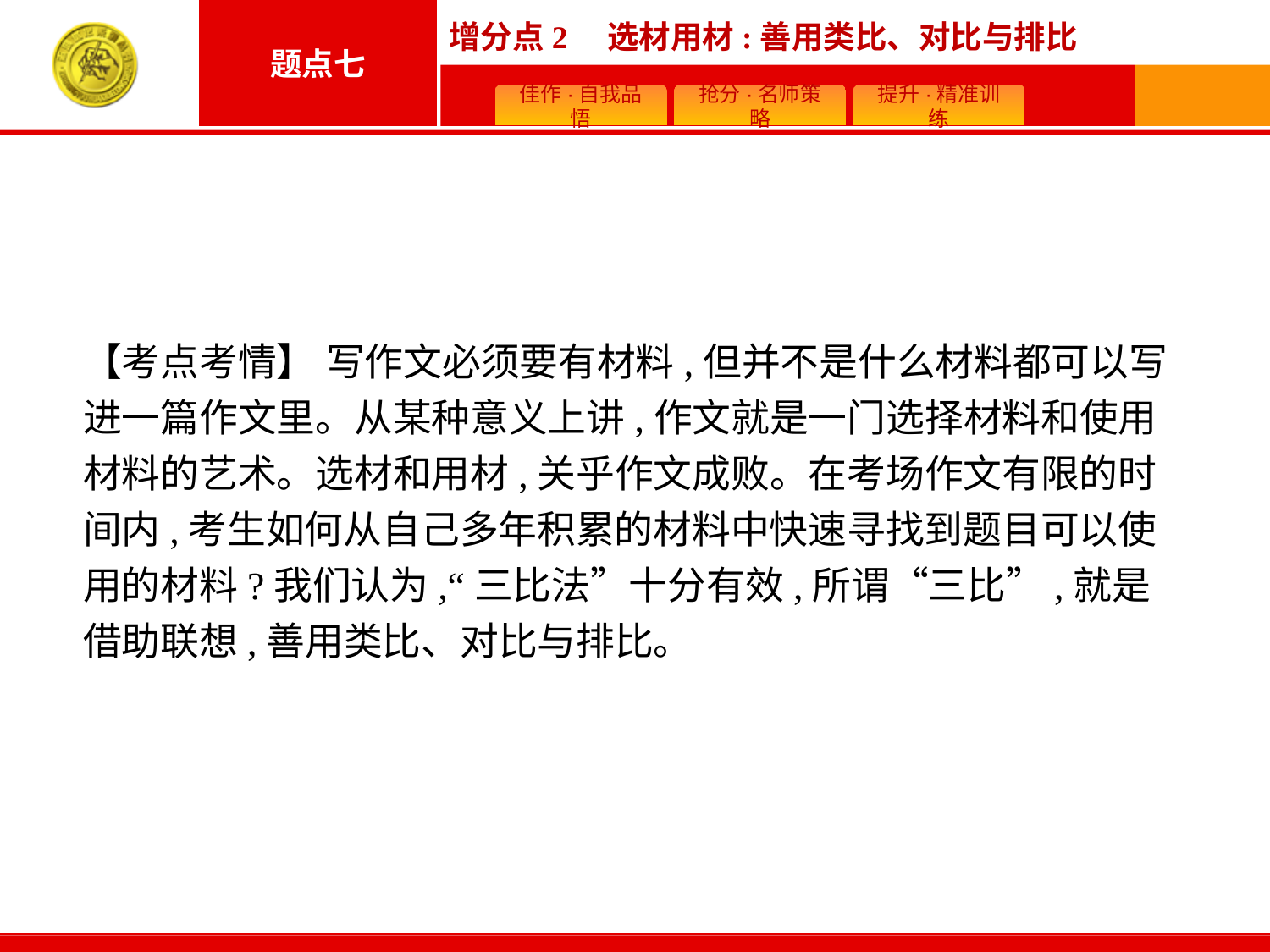

【考点考情】 写作文必须要有材料,但并不是什么材料都可以写进一篇作文里。从某种意义上讲,作文就是一门选择材料和使用材料的艺术。选材和用材,关乎作文成败。在考场作文有限的时间内,考生如何从自己多年积累的材料中快速寻找到题目可以使用的材料?我们认为,“三比法”十分有效,所谓“三比”,就是借助联想,善用类比、对比与排比。